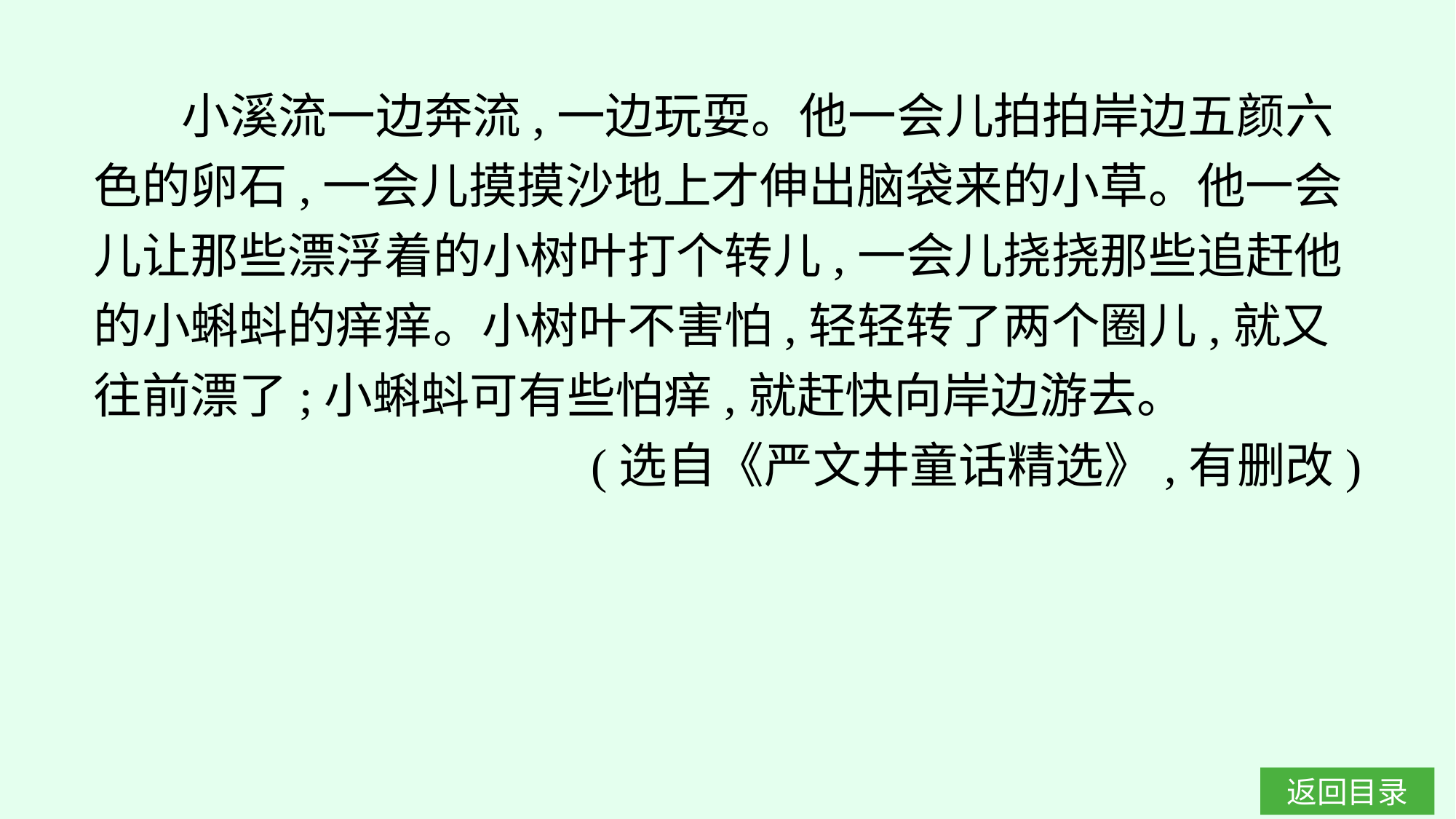

小溪流一边奔流,一边玩耍。他一会儿拍拍岸边五颜六色的卵石,一会儿摸摸沙地上才伸出脑袋来的小草。他一会儿让那些漂浮着的小树叶打个转儿,一会儿挠挠那些追赶他的小蝌蚪的痒痒。小树叶不害怕,轻轻转了两个圈儿,就又往前漂了;小蝌蚪可有些怕痒,就赶快向岸边游去。
(选自《严文井童话精选》,有删改)